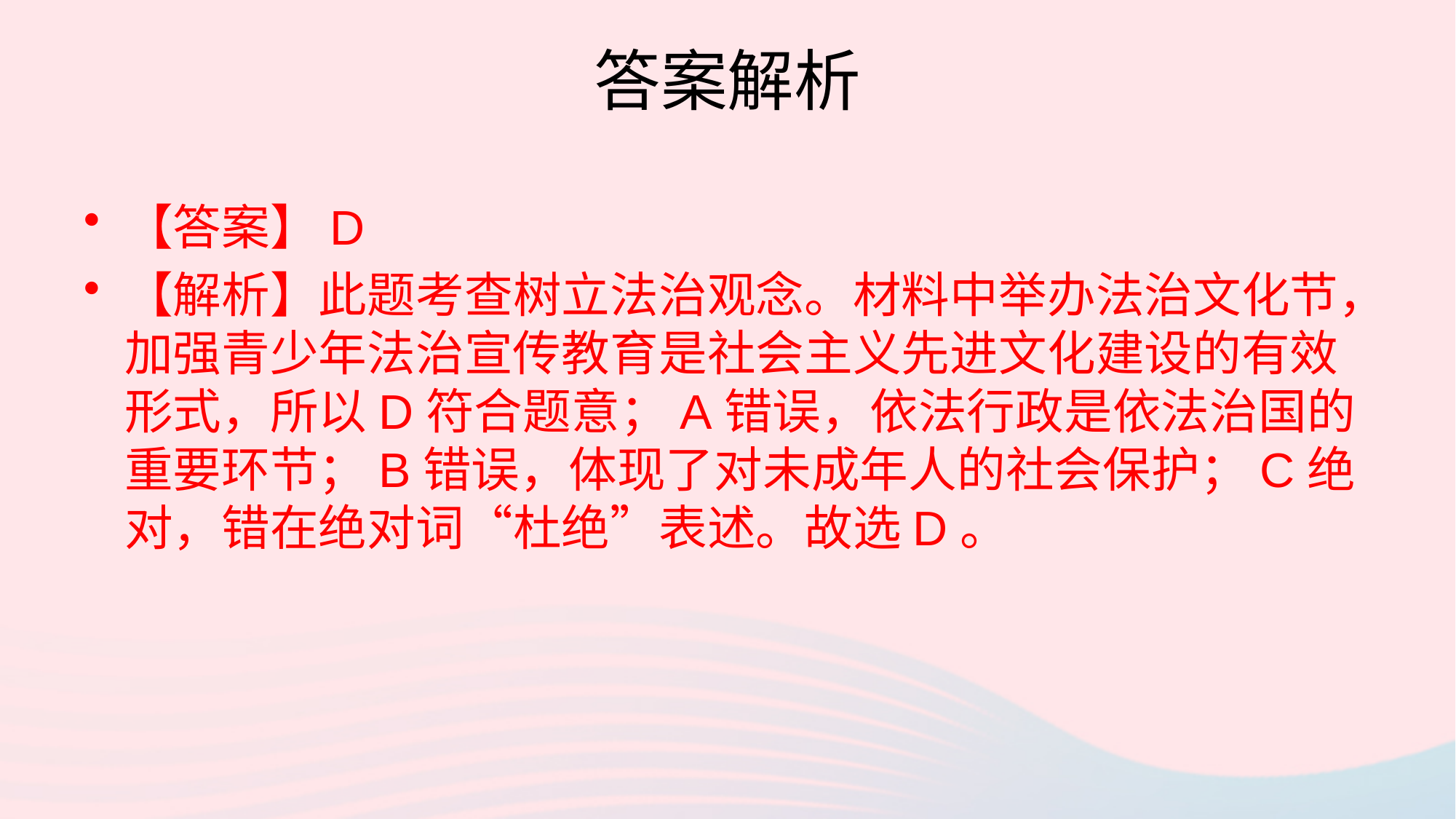

# 答案解析
【答案】D
【解析】此题考查树立法治观念。材料中举办法治文化节，加强青少年法治宣传教育是社会主义先进文化建设的有效形式，所以D符合题意；A错误，依法行政是依法治国的重要环节；B错误，体现了对未成年人的社会保护；C绝对，错在绝对词“杜绝”表述。故选D。